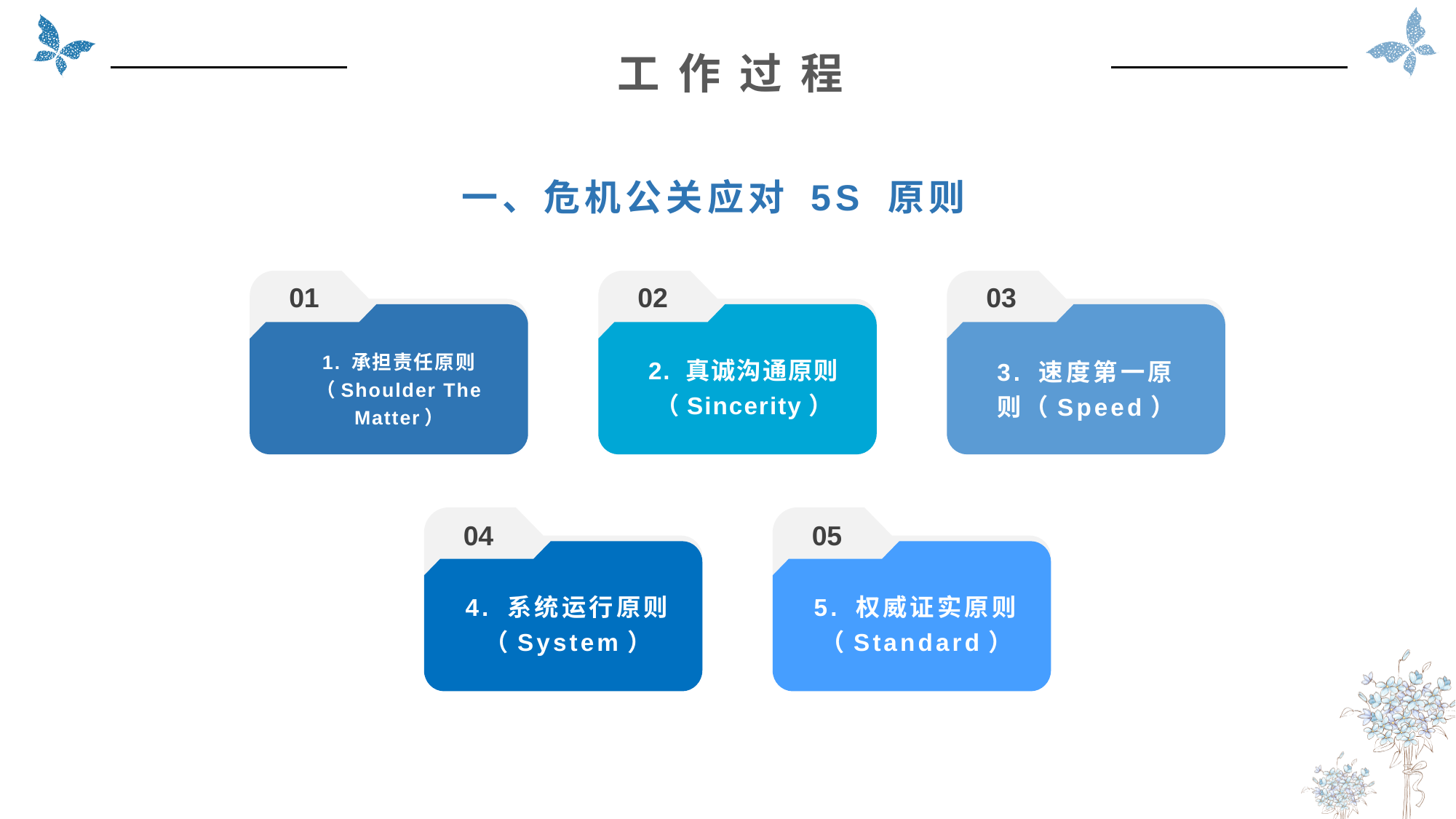

工 作 过 程
一、危机公关应对 5S 原则

01
02
03

2. 真诚沟通原则（Sincerity）
3. 速度第一原则（Speed）
1. 承担责任原则（Shoulder The Matter）

04
05

4. 系统运行原则（System）
5. 权威证实原则（Standard）